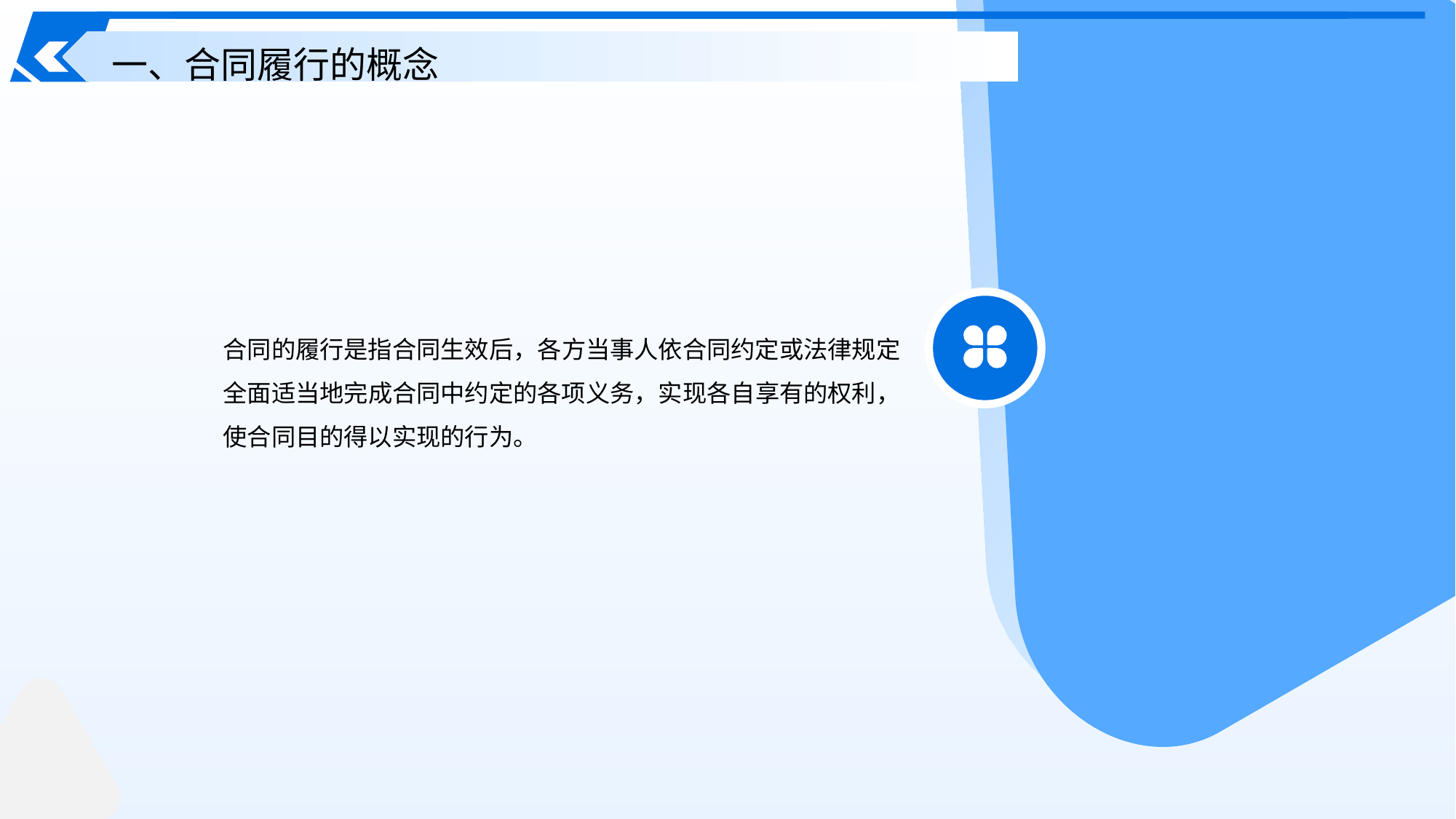

一、合同履行的概念

合同的履行是指合同生效后，各方当事人依合同约定或法律规定全面适当地完成合同中约定的各项义务，实现各自享有的权利，使合同目的得以实现的行为。